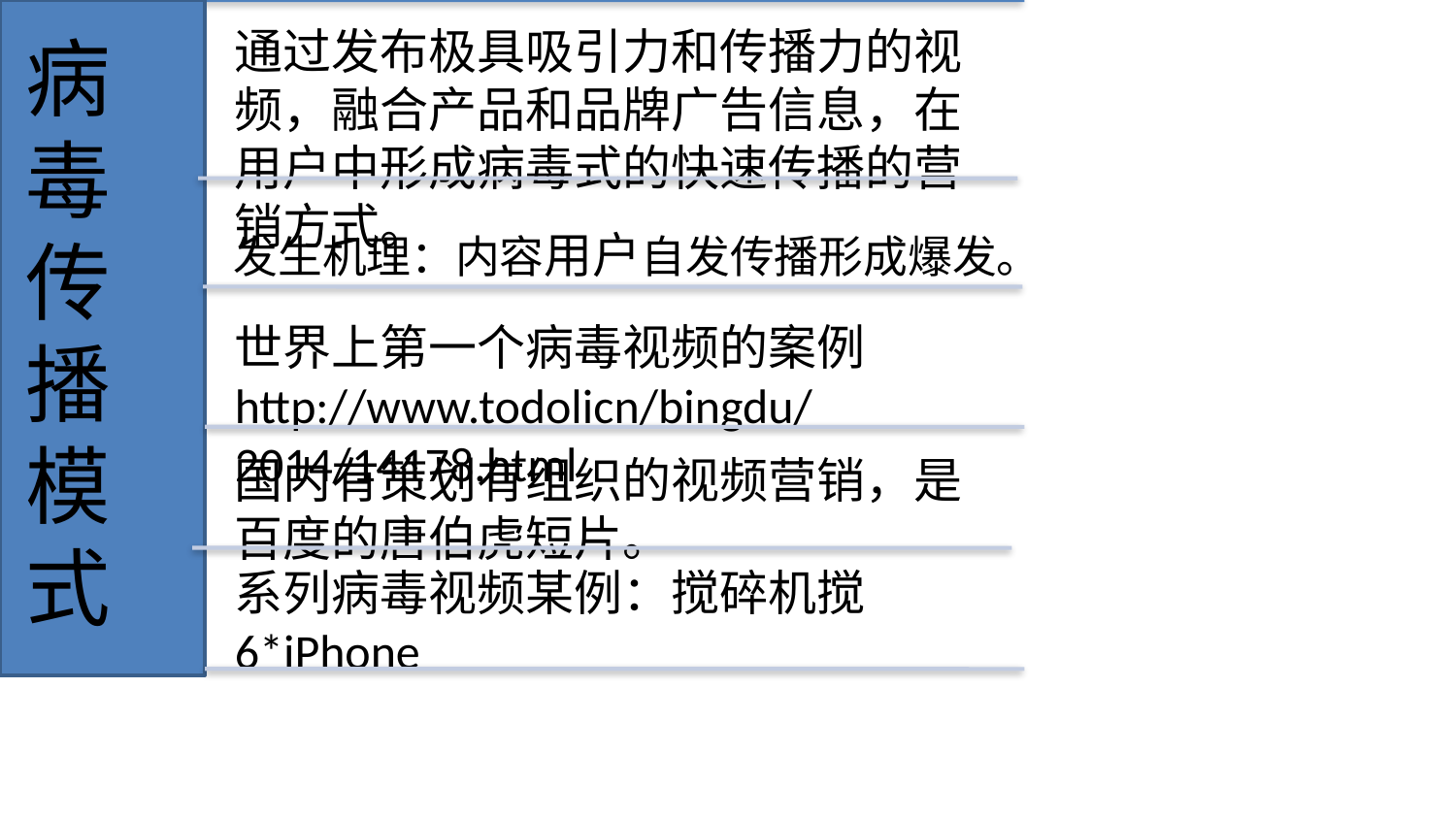

病毒传播模式
通过发布极具吸引力和传播力的视频，融合产品和品牌广告信息，在用户中形成病毒式的快速传播的营销方式。
发生机理：内容用户自发传播形成爆发。
世界上第一个病毒视频的案例http://www.todolicn/bingdu/2014/14178.html
国内有策划有组织的视频营销，是百度的唐伯虎短片。
系列病毒视频某例：搅碎机搅6*iPhone